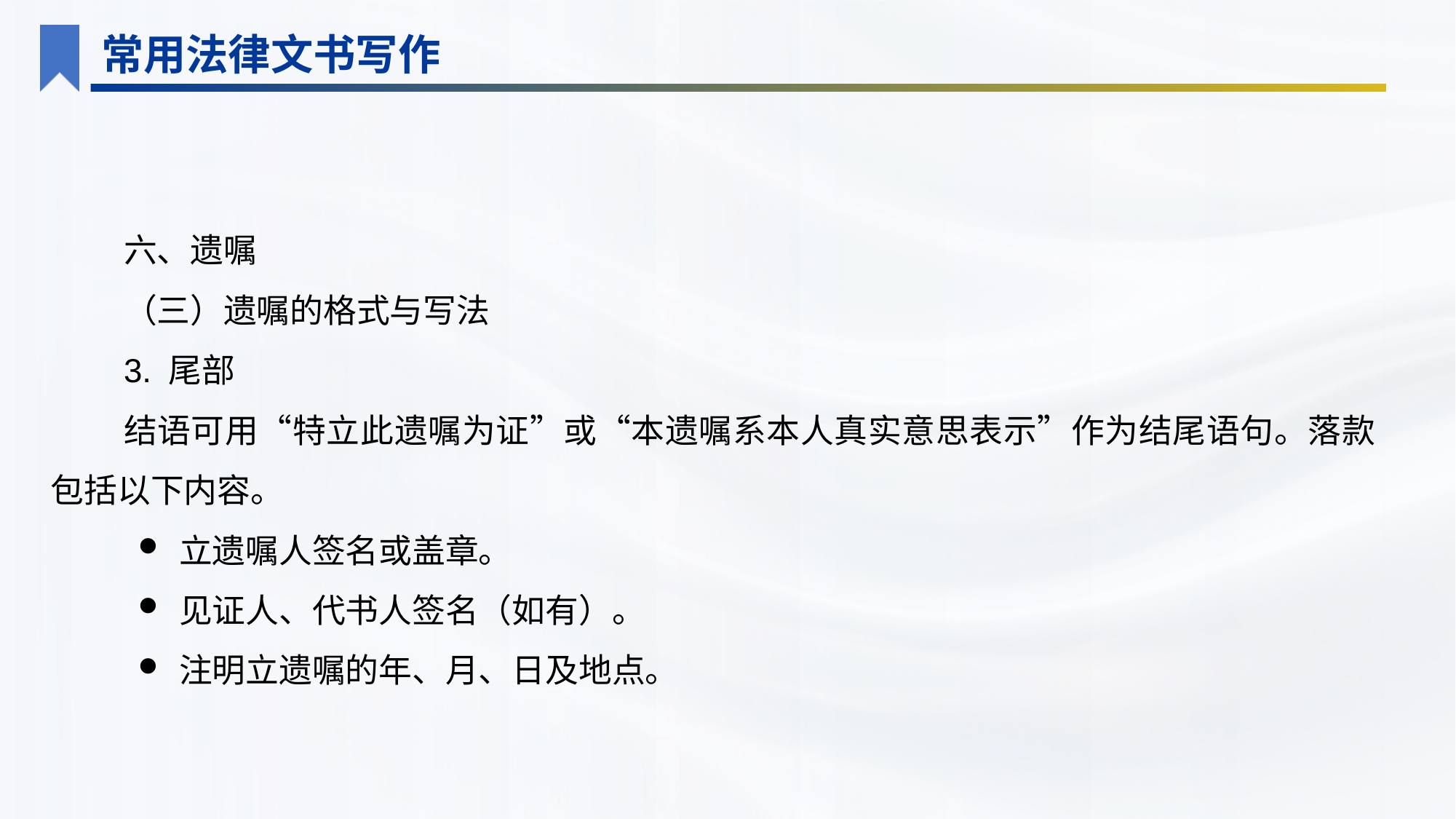

常用法律文书写作
六、遗嘱
（三）遗嘱的格式与写法
3. 尾部
结语可用“特立此遗嘱为证”或“本遗嘱系本人真实意思表示”作为结尾语句。落款包括以下内容。
立遗嘱人签名或盖章。
见证人、代书人签名（如有）。
注明立遗嘱的年、月、日及地点。